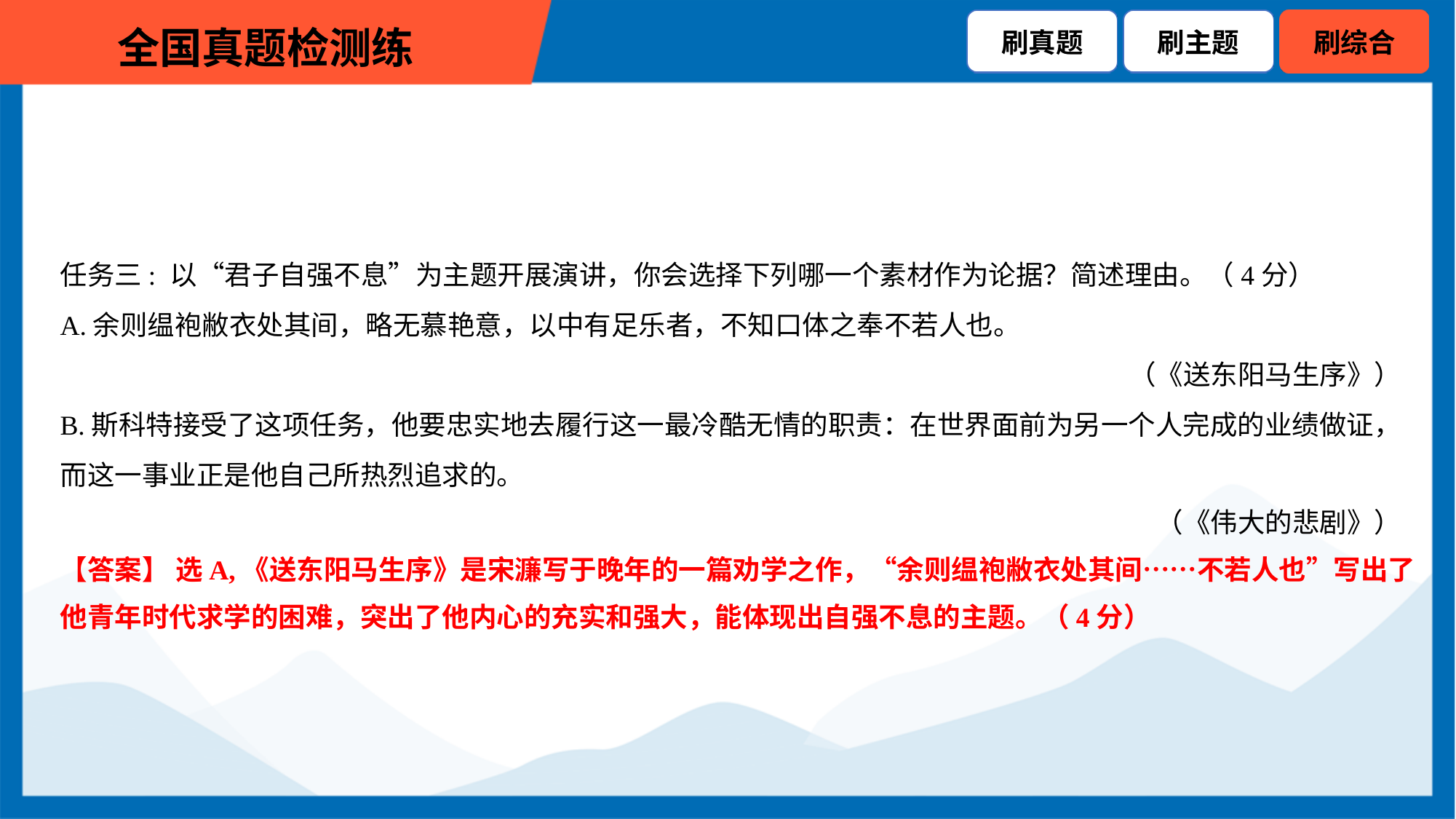

任务三: 以“君子自强不息”为主题开展演讲，你会选择下列哪一个素材作为论据？简述理由。（4分）
A.余则缊袍敝衣处其间，略无慕艳意，以中有足乐者，不知口体之奉不若人也。
（《送东阳马生序》）
B.斯科特接受了这项任务，他要忠实地去履行这一最冷酷无情的职责：在世界面前为另一个人完成的业绩做证，
而这一事业正是他自己所热烈追求的。
（《伟大的悲剧》）
【答案】 选A,《送东阳马生序》是宋濂写于晚年的一篇劝学之作，“余则缊袍敝衣处其间……不若人也”写出了
他青年时代求学的困难，突出了他内心的充实和强大，能体现出自强不息的主题。（4分）